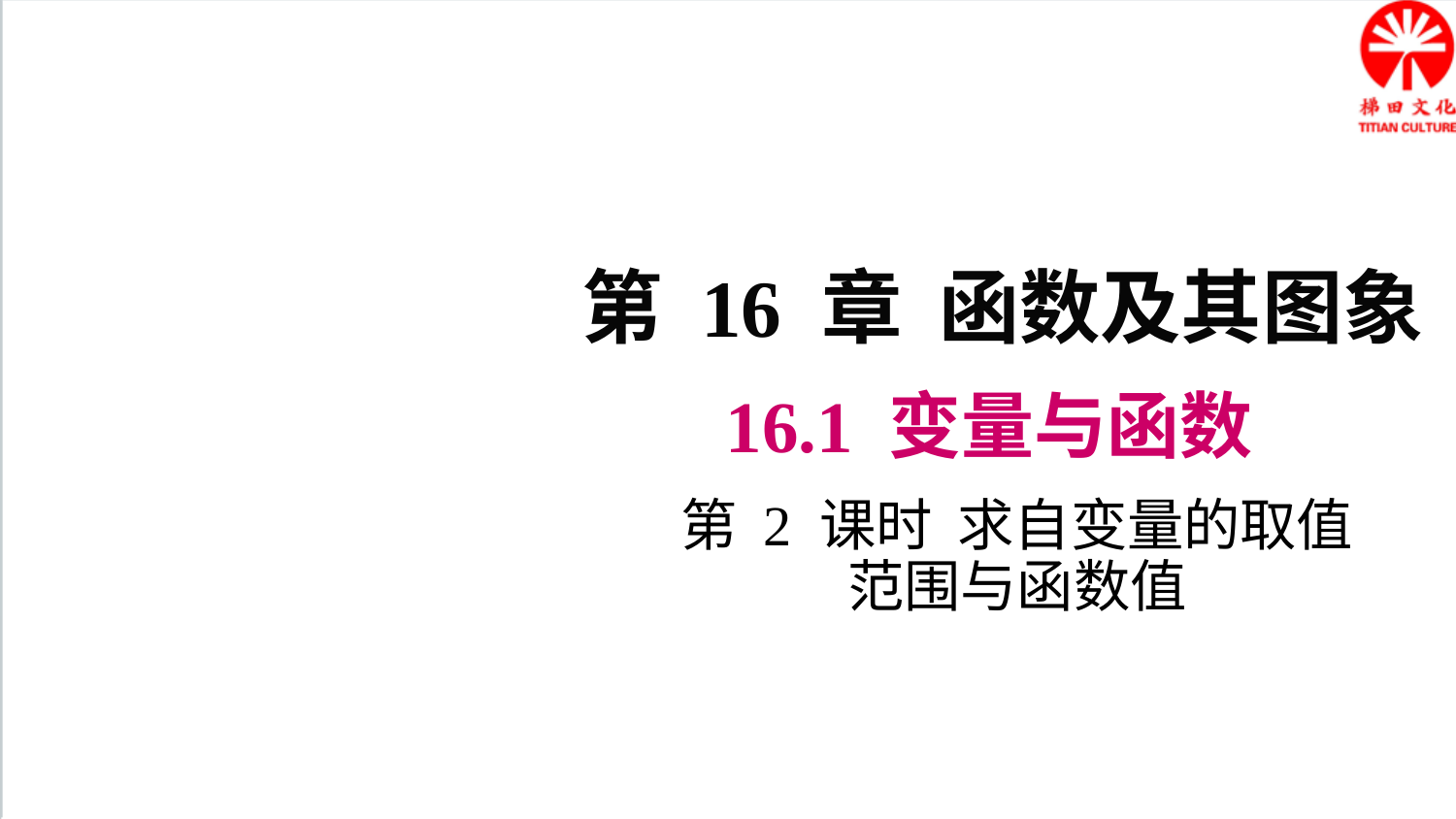

第 16 章  函数及其图象
16.1 变量与函数
第 2 课时  求自变量的取值
范围与函数值